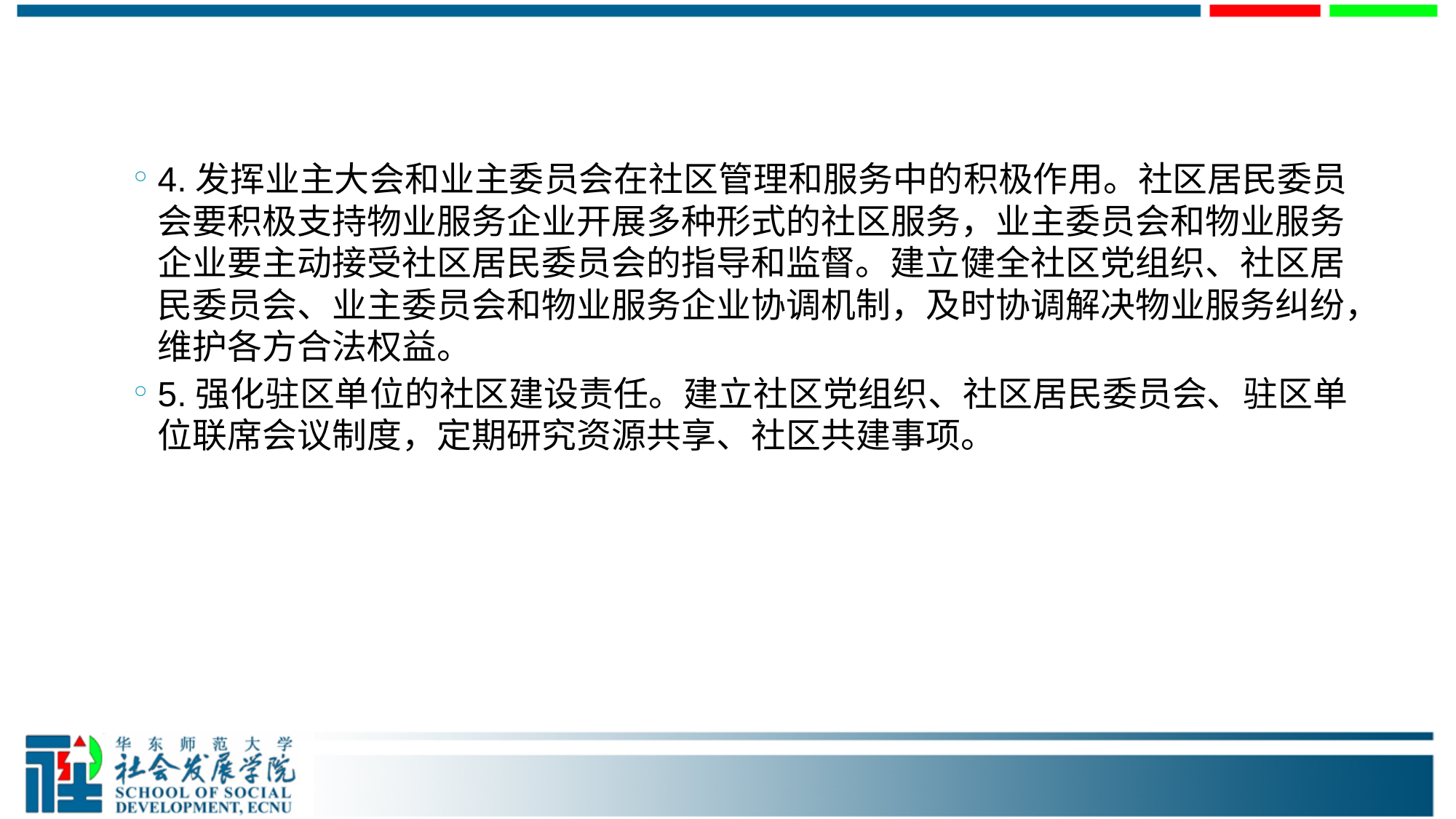

#
4.发挥业主大会和业主委员会在社区管理和服务中的积极作用。社区居民委员会要积极支持物业服务企业开展多种形式的社区服务，业主委员会和物业服务企业要主动接受社区居民委员会的指导和监督。建立健全社区党组织、社区居民委员会、业主委员会和物业服务企业协调机制，及时协调解决物业服务纠纷，维护各方合法权益。
5.强化驻区单位的社区建设责任。建立社区党组织、社区居民委员会、驻区单位联席会议制度，定期研究资源共享、社区共建事项。